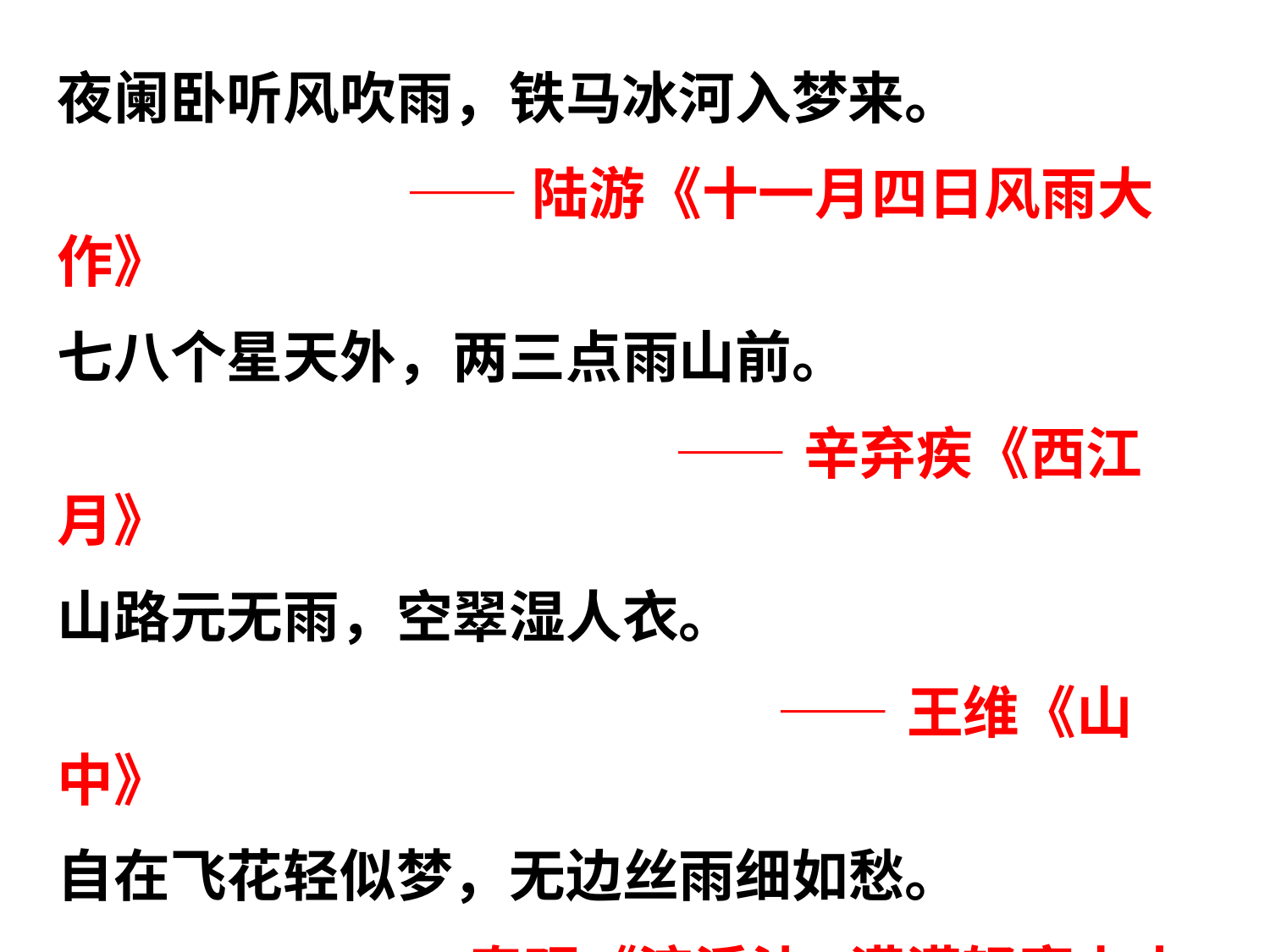

夜阑卧听风吹雨，铁马冰河入梦来。
                           ——陆游《十一月四日风雨大作》
七八个星天外，两三点雨山前。
                                                ——辛弃疾《西江月》
山路元无雨，空翠湿人衣。
                                                        ——王维《山中》
自在飞花轻似梦，无边丝雨细如愁。
                      ——秦观《浣溪沙·漠漠轻寒上小楼》